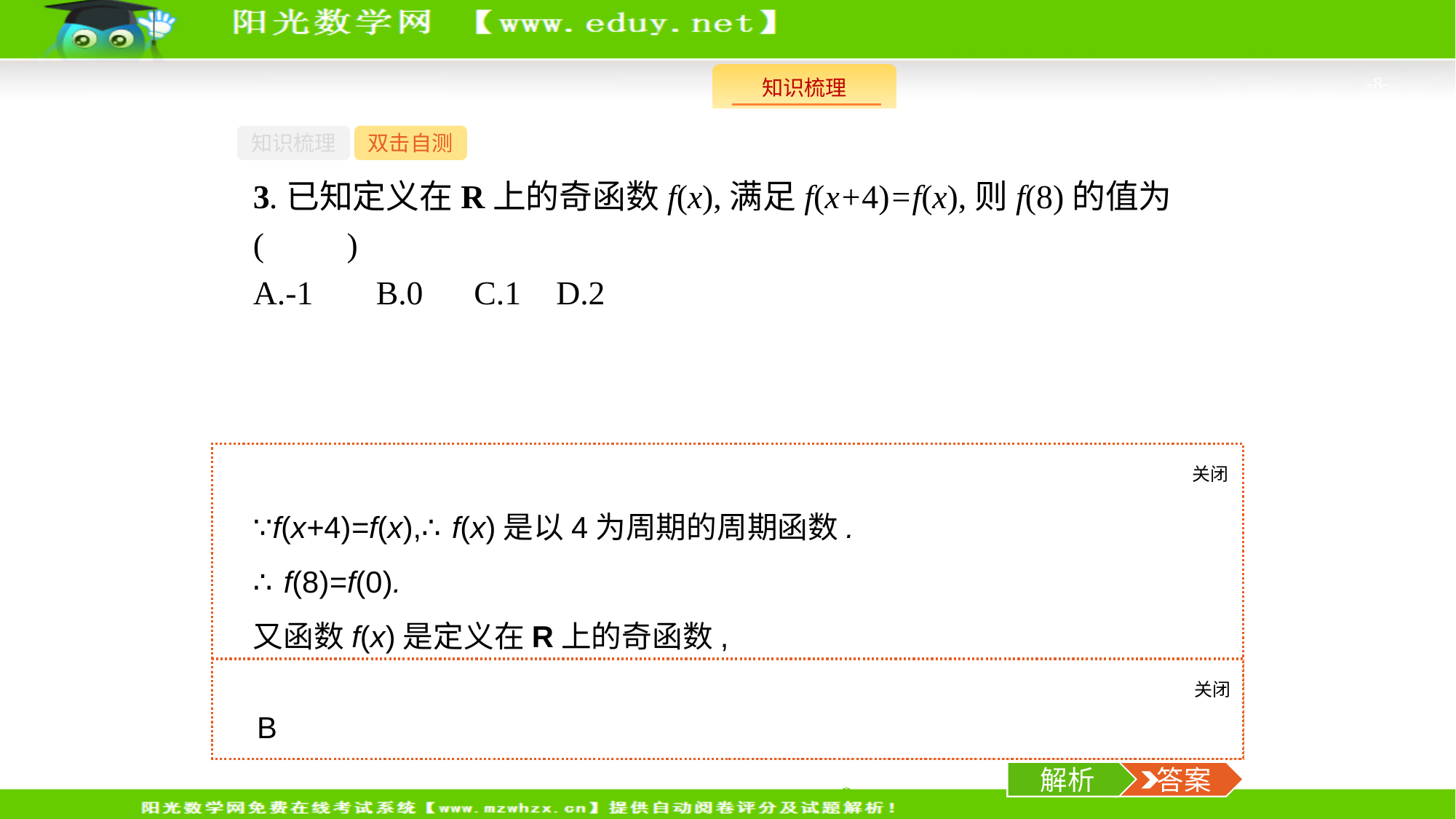

-8-
知识梳理
双击自测
3.已知定义在R上的奇函数f(x),满足f(x+4)=f(x),则f(8)的值为(　　)
A.-1	B.0	C.1	D.2

关闭
解析

∵f(x+4)=f(x),∴f(x)是以4为周期的周期函数.
∴f(8)=f(0).
又函数f(x)是定义在R上的奇函数,
∴f(8)=f(0)=0.故选B.

关闭
解析
  答案

B
解析
  答案